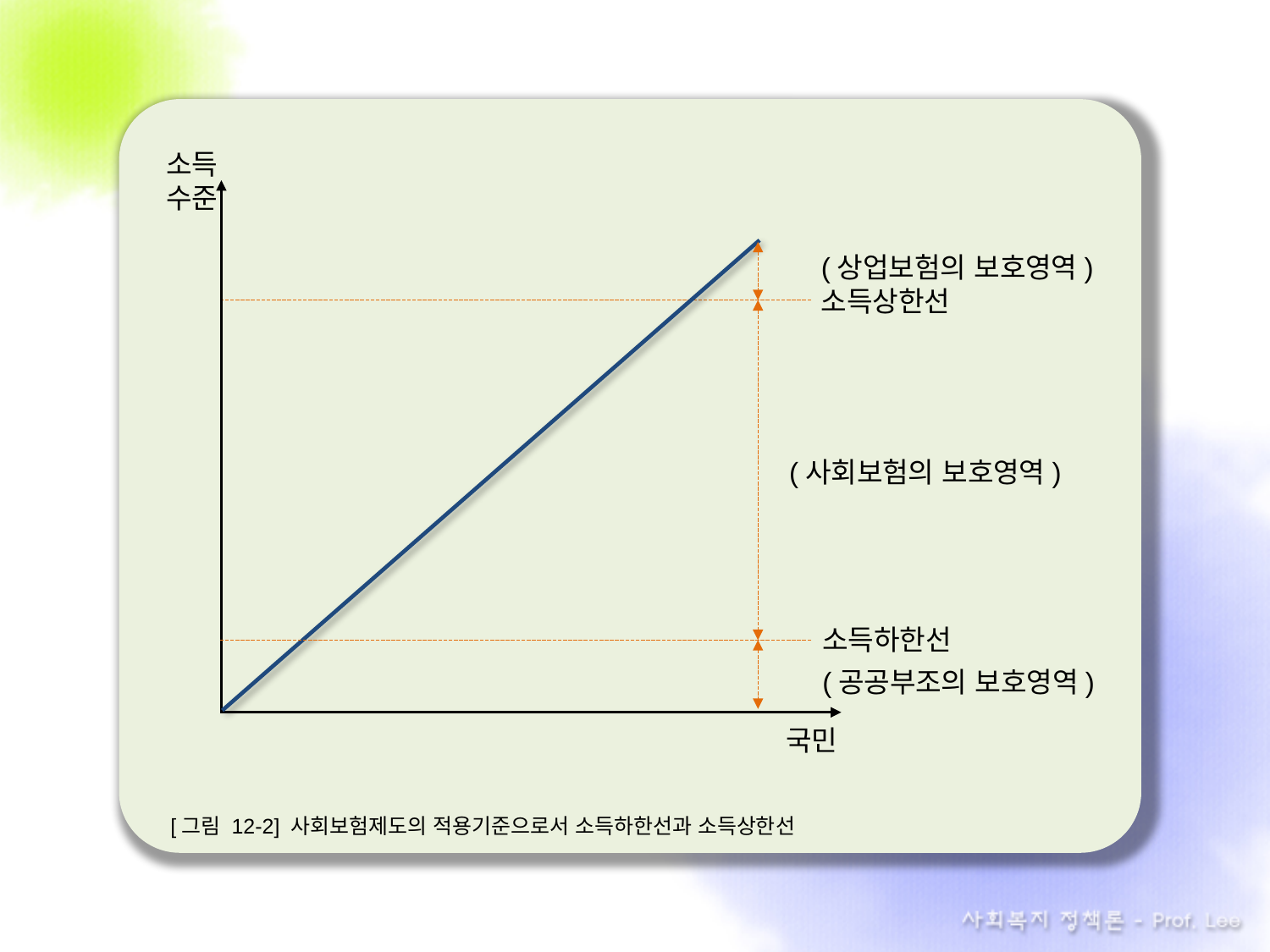

소득
수준
(상업보험의 보호영역)
소득상한선
(사회보험의 보호영역)
소득하한선
(공공부조의 보호영역)
국민
[그림 12-2] 사회보험제도의 적용기준으로서 소득하한선과 소득상한선